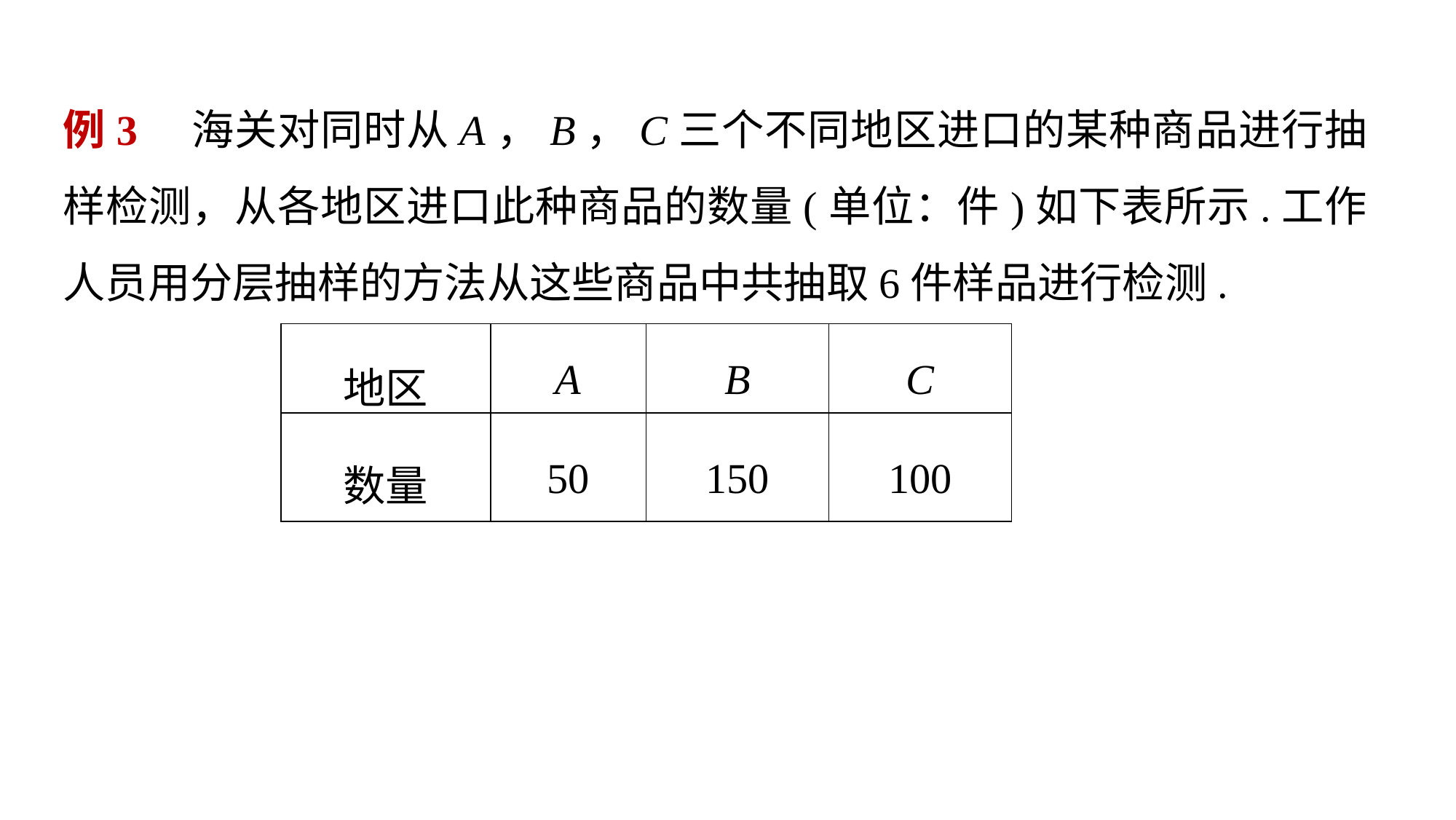

例3　海关对同时从A，B，C三个不同地区进口的某种商品进行抽样检测，从各地区进口此种商品的数量(单位：件)如下表所示.工作人员用分层抽样的方法从这些商品中共抽取6件样品进行检测.
| 地区 | A | B | C |
| --- | --- | --- | --- |
| 数量 | 50 | 150 | 100 |